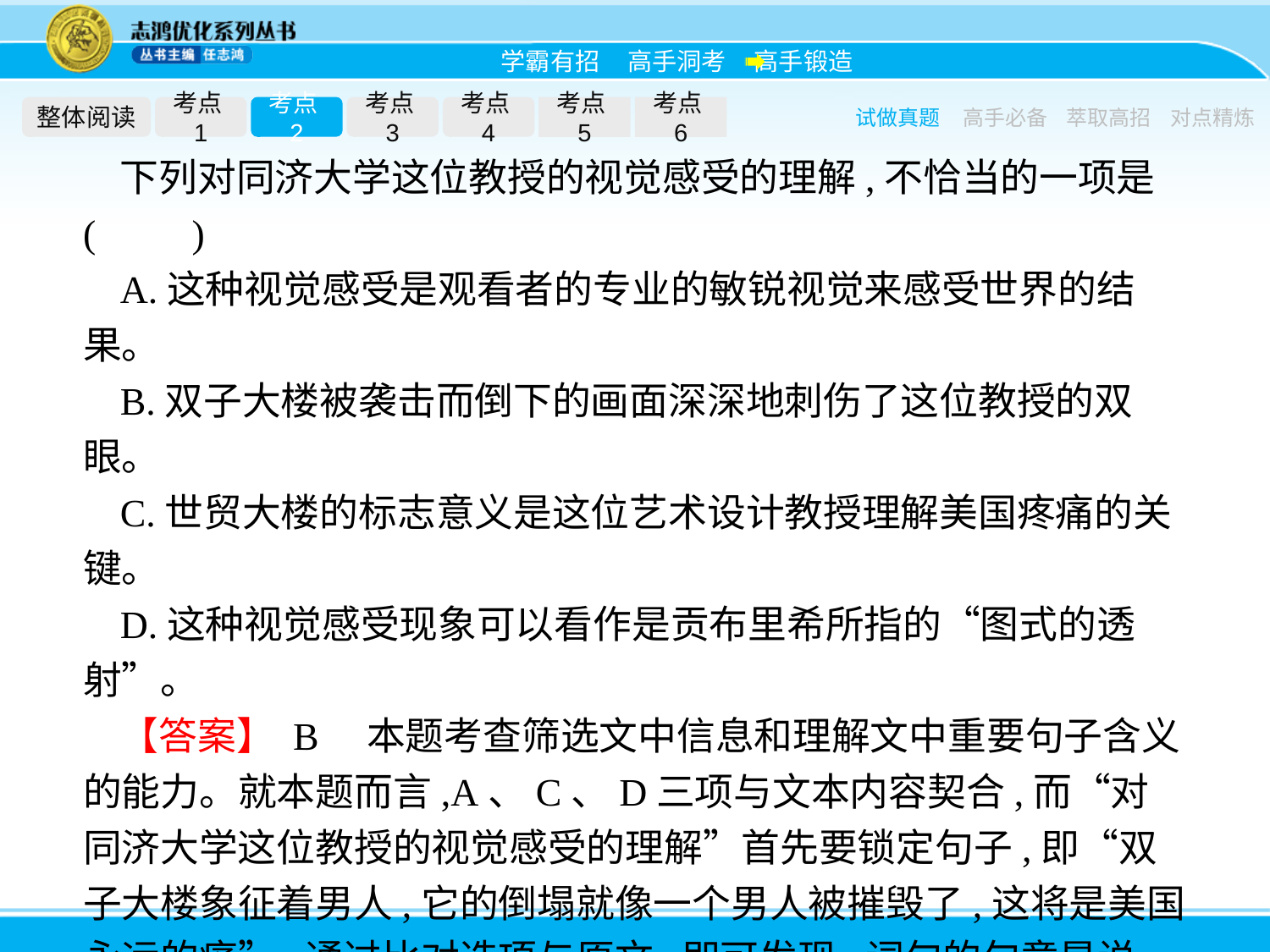

整体阅读
考点1
考点2
考点3
考点4
考点5
考点6
试做真题
高手必备
萃取高招
对点精炼
下列对同济大学这位教授的视觉感受的理解,不恰当的一项是(　　)
A.这种视觉感受是观看者的专业的敏锐视觉来感受世界的结果。
B.双子大楼被袭击而倒下的画面深深地刺伤了这位教授的双眼。
C.世贸大楼的标志意义是这位艺术设计教授理解美国疼痛的关键。
D.这种视觉感受现象可以看作是贡布里希所指的“图式的透射”。
【答案】 B　本题考查筛选文中信息和理解文中重要句子含义的能力。就本题而言,A、C、D三项与文本内容契合,而“对同济大学这位教授的视觉感受的理解”首先要锁定句子,即“双子大楼象征着男人,它的倒塌就像一个男人被摧毁了,这将是美国永远的痛”,通过比对选项与原文,即可发现,词句的句意是说“双子楼的倒塌对美国的痛”,而非“双子大楼被袭击而倒下的画面深深地刺伤了这位教授的双眼”,这是典型的张冠李戴。